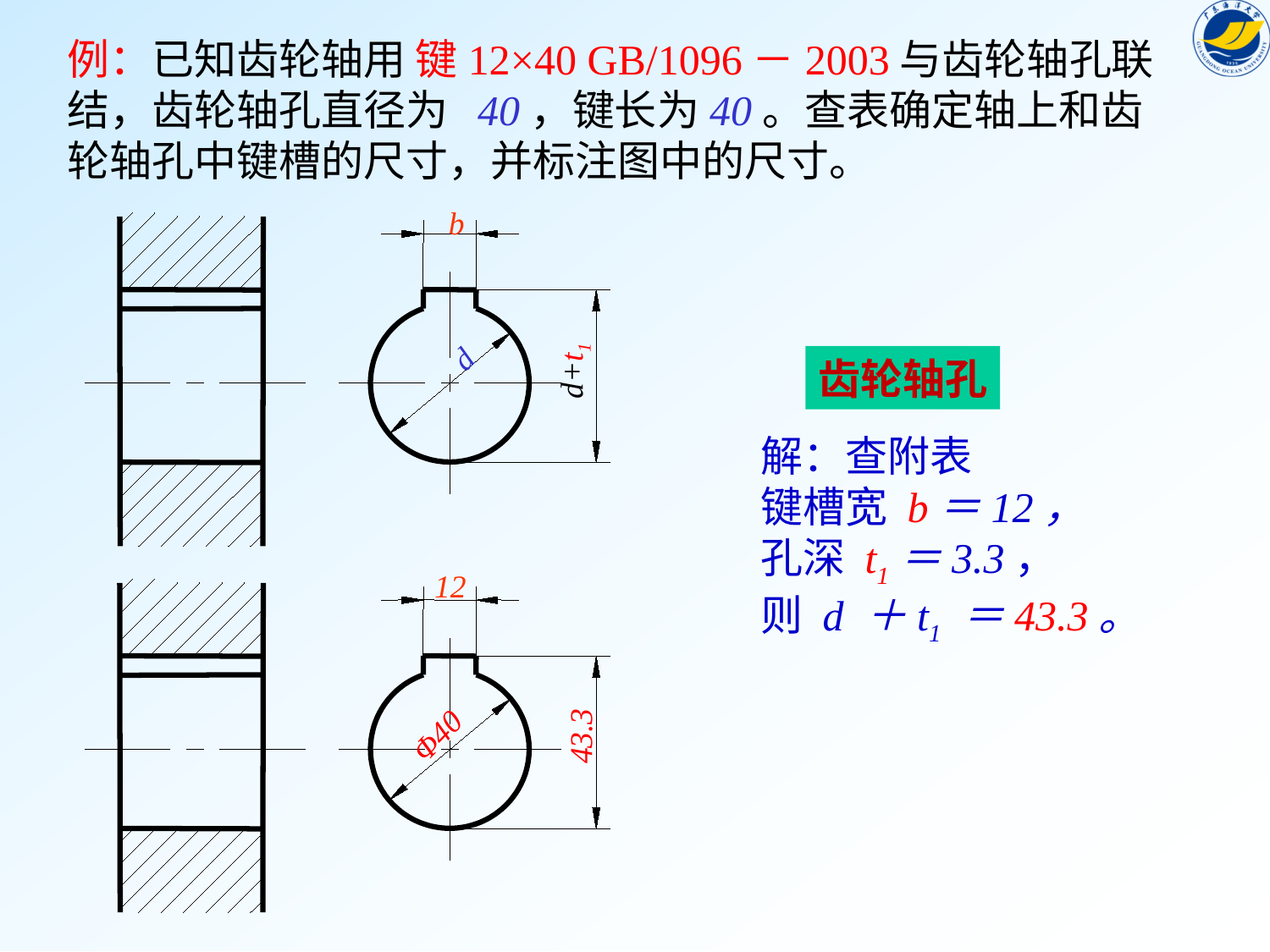

例：已知齿轮轴用 键12×40 GB/1096－2003与齿轮轴孔联结，齿轮轴孔直径为  40，键长为40。查表确定轴上和齿轮轴孔中键槽的尺寸，并标注图中的尺寸。
b

d

d+t1

齿轮轴孔
解：查附表
键槽宽 b＝12，
孔深 t1＝3.3，
则 d ＋t1 ＝43.3。
12

Φ40

43.3